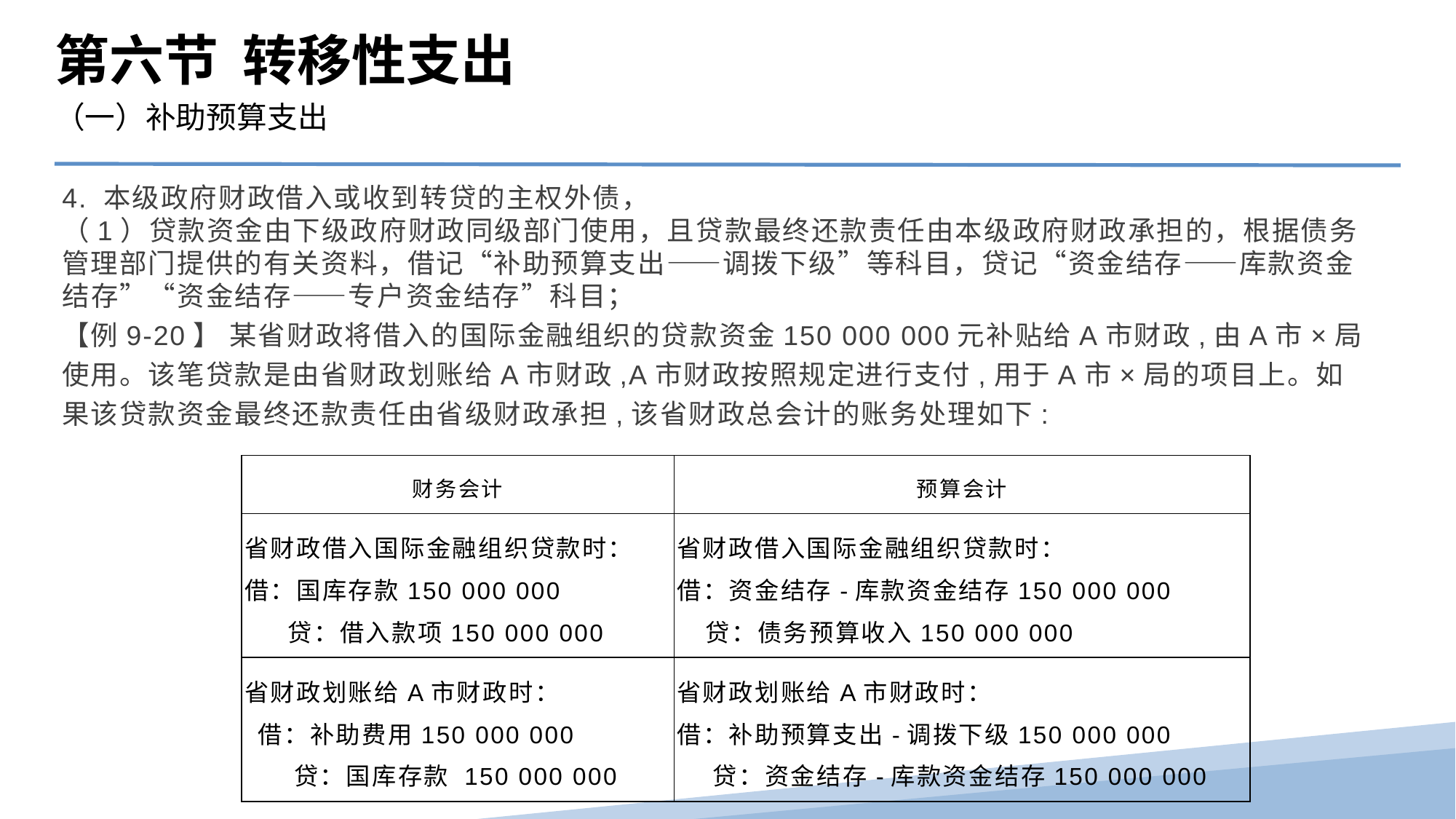

第六节  转移性支出
（一）补助预算支出
4. 本级政府财政借入或收到转贷的主权外债，
（1）贷款资金由下级政府财政同级部门使用，且贷款最终还款责任由本级政府财政承担的，根据债务管理部门提供的有关资料，借记“补助预算支出——调拨下级”等科目，贷记“资金结存——库款资金结存”“资金结存——专户资金结存”科目；
【例9-20】 某省财政将借入的国际金融组织的贷款资金150 000 000元补贴给A市财政,由A市×局使用。该笔贷款是由省财政划账给A市财政,A市财政按照规定进行支付,用于A市×局的项目上。如果该贷款资金最终还款责任由省级财政承担,该省财政总会计的账务处理如下:
| 财务会计 | 预算会计 |
| --- | --- |
| 省财政借入国际金融组织贷款时： 借：国库存款150 000 000 贷：借入款项150 000 000 | 省财政借入国际金融组织贷款时： 借：资金结存-库款资金结存150 000 000 贷：债务预算收入150 000 000 |
| 省财政划账给A市财政时： 借：补助费用150 000 000 贷：国库存款 150 000 000 | 省财政划账给A市财政时： 借：补助预算支出-调拨下级150 000 000 贷：资金结存-库款资金结存150 000 000 |